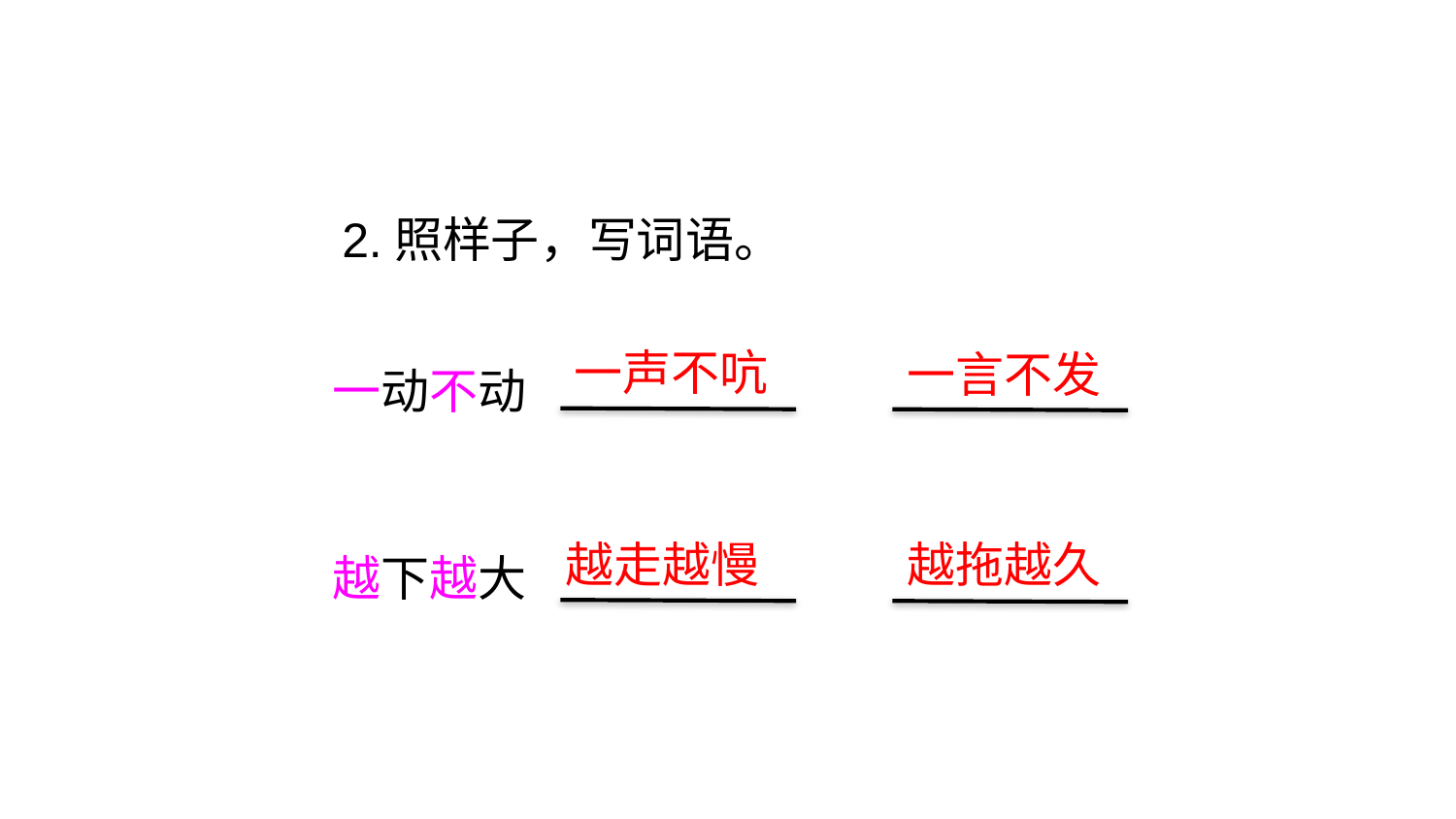

2.照样子，写词语。

一声不吭
一言不发
一动不动
越走越慢
越拖越久
越下越大